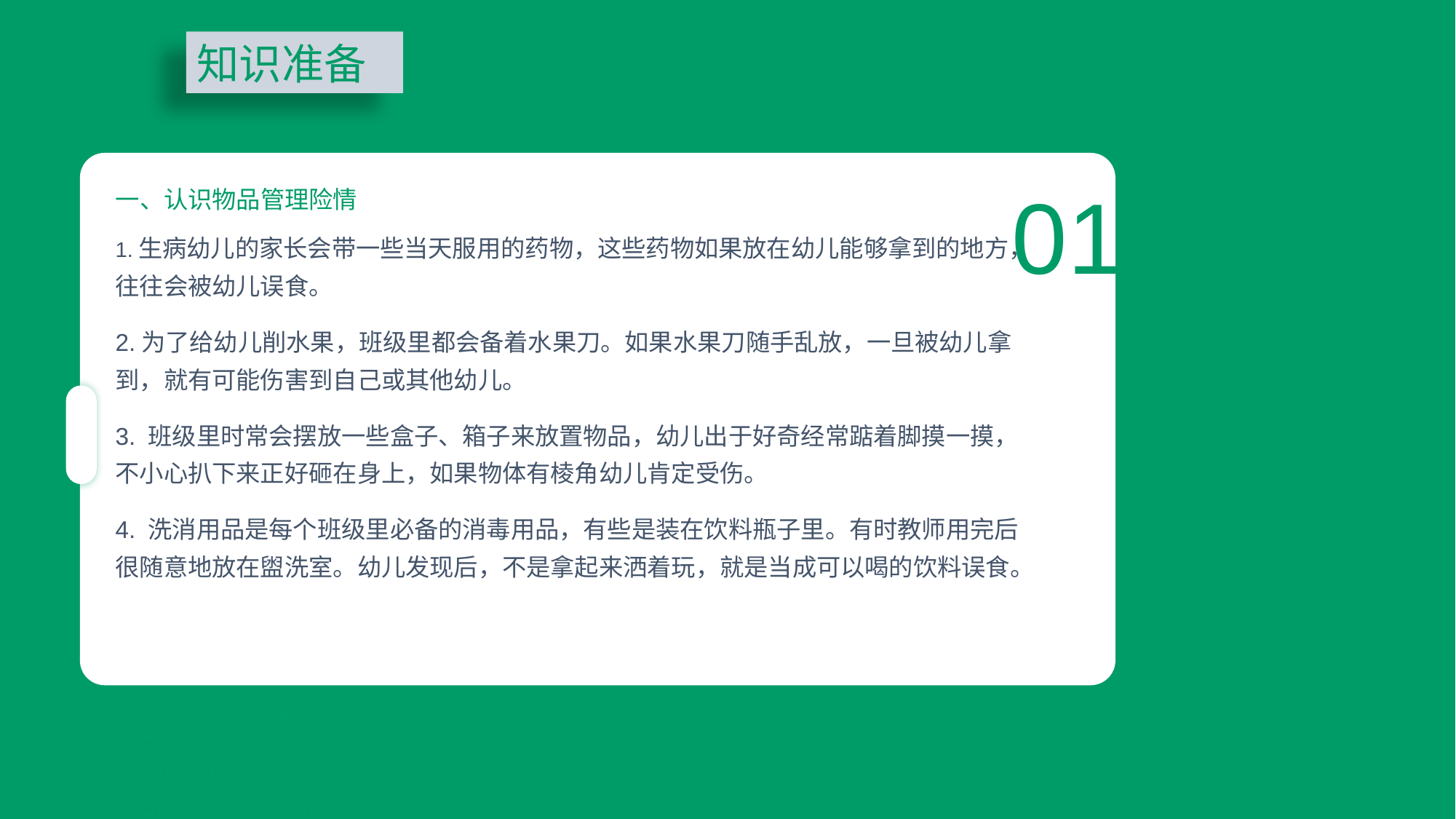

知识准备

01
一、认识物品管理险情

1.生病幼儿的家长会带一些当天服用的药物，这些药物如果放在幼儿能够拿到的地方，往往会被幼儿误食。
2.为了给幼儿削水果，班级里都会备着水果刀。如果水果刀随手乱放，一旦被幼儿拿到，就有可能伤害到自己或其他幼儿。
3. 班级里时常会摆放一些盒子、箱子来放置物品，幼儿出于好奇经常踮着脚摸一摸，不小心扒下来正好砸在身上，如果物体有棱角幼儿肯定受伤。
4. 洗消用品是每个班级里必备的消毒用品，有些是装在饮料瓶子里。有时教师用完后很随意地放在盥洗室。幼儿发现后，不是拿起来洒着玩，就是当成可以喝的饮料误食。